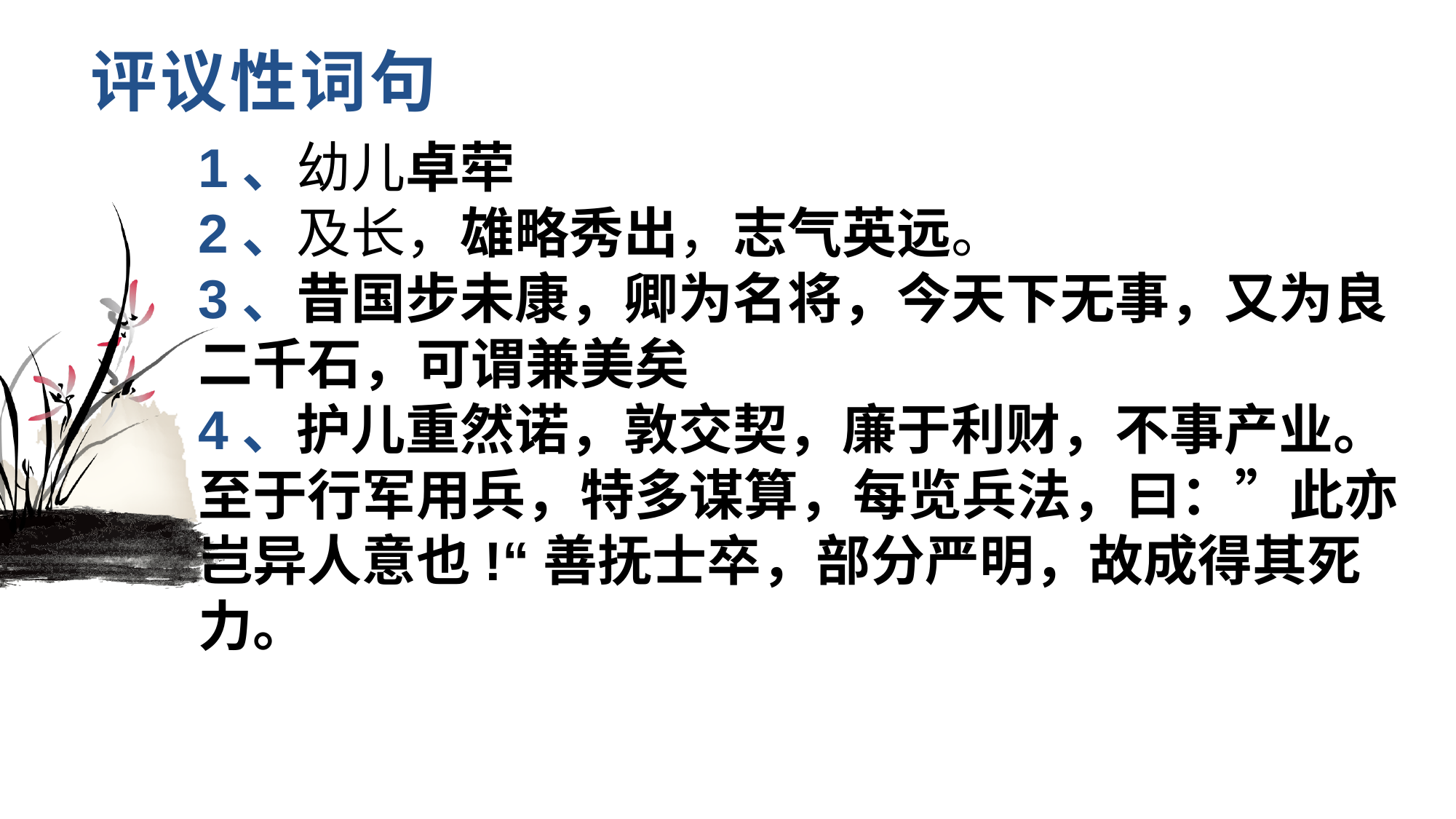

# 评议性词句
1、幼儿卓荦
2、及长，雄略秀出，志气英远。
3、昔国步未康，卿为名将，今天下无事，又为良二千石，可谓兼美矣
4、护儿重然诺，敦交契，廉于利财，不事产业。至于行军用兵，特多谋算，每览兵法，曰：”此亦岂异人意也!“善抚士卒，部分严明，故成得其死力。